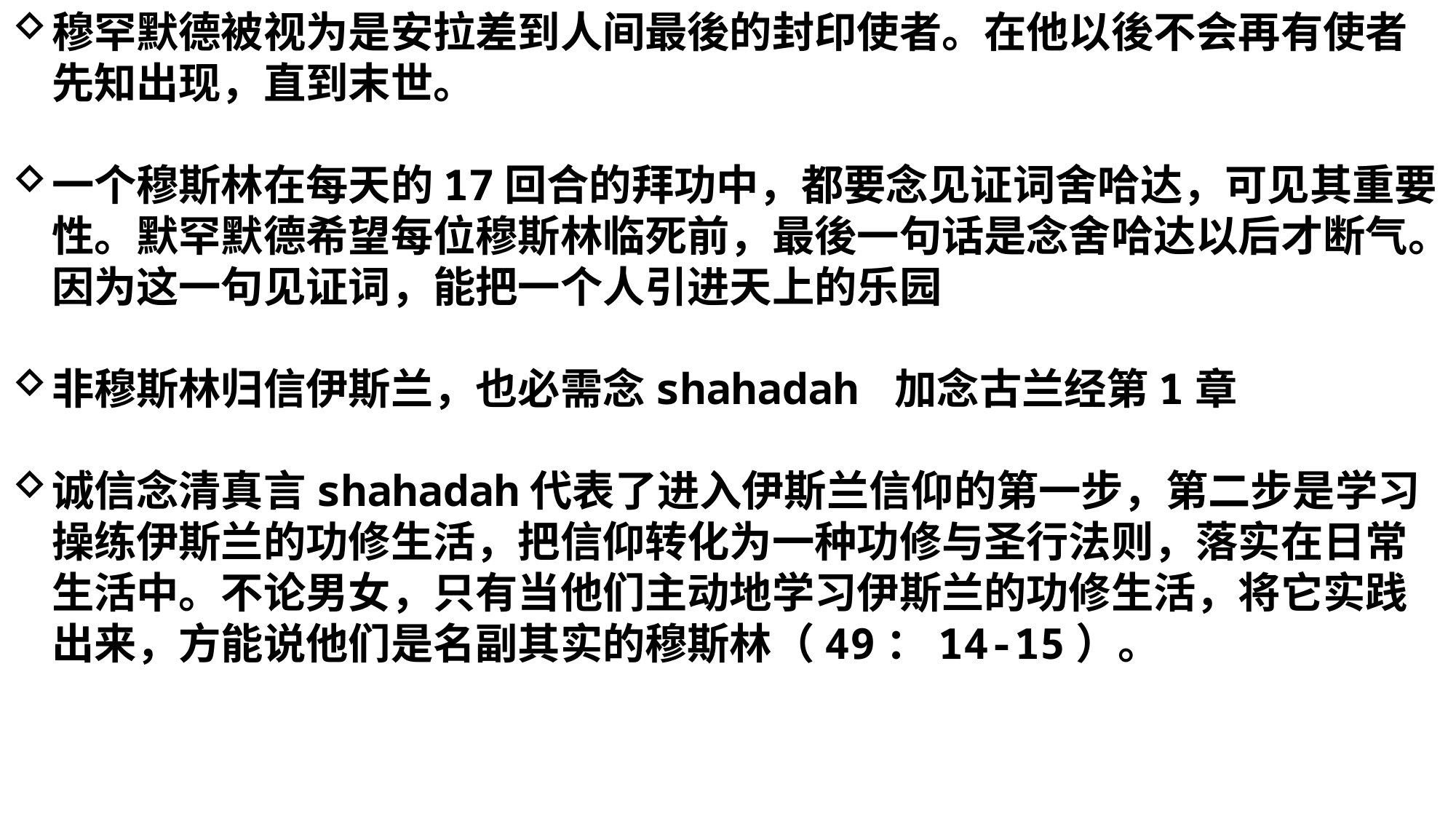

穆罕默德被视为是安拉差到人间最後的封印使者。在他以後不会再有使者先知出现，直到末世。

一个穆斯林在每天的17回合的拜功中，都要念见证词舍哈达，可见其重要性。默罕默德希望每位穆斯林临死前，最後一句话是念舍哈达以后才断气。因为这一句见证词，能把一个人引进天上的乐园

非穆斯林归信伊斯兰，也必需念shahadah 加念古兰经第1章

诚信念清真言shahadah代表了进入伊斯兰信仰的第一步，第二步是学习操练伊斯兰的功修生活，把信仰转化为一种功修与圣行法则，落实在日常生活中。不论男女，只有当他们主动地学习伊斯兰的功修生活，将它实践出来，方能说他们是名副其实的穆斯林（49：14-15）。